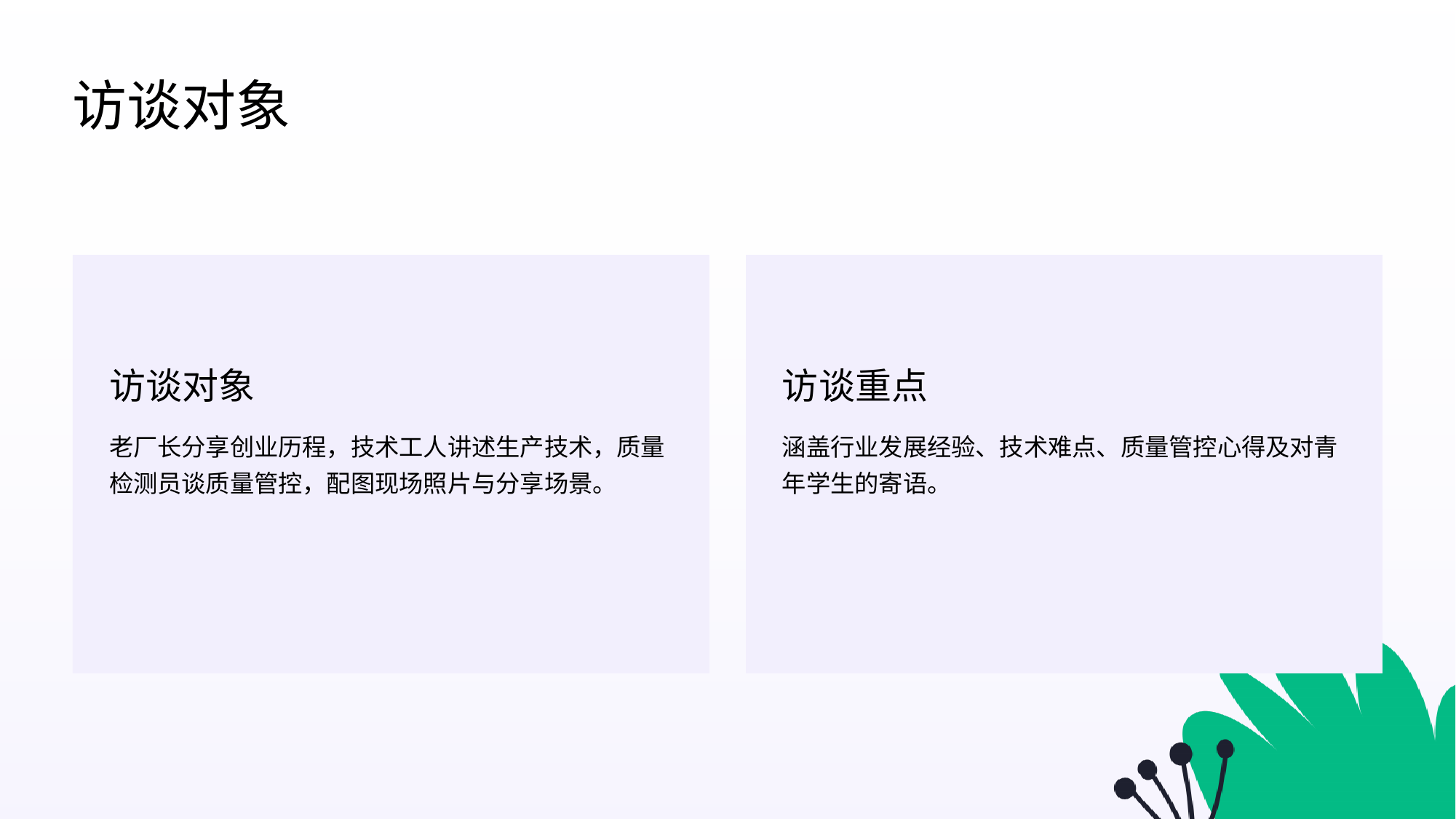

访谈对象

访谈对象
访谈重点
老厂长分享创业历程，技术工人讲述生产技术，质量检测员谈质量管控，配图现场照片与分享场景。
涵盖行业发展经验、技术难点、质量管控心得及对青年学生的寄语。